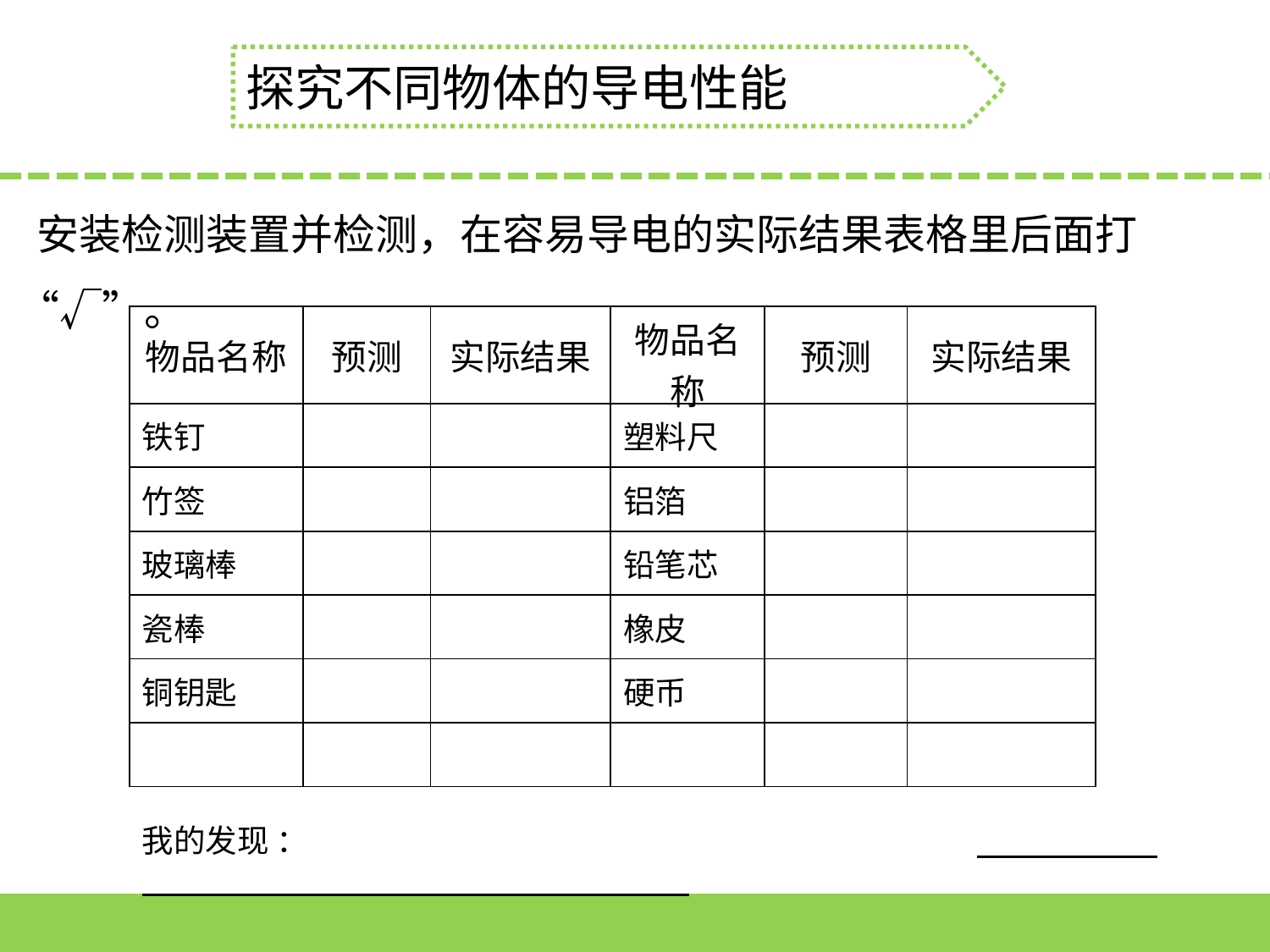

探究不同物体的导电性能
 安装检测装置并检测，在容易导电的实际结果表格里后面打“√”。
| 物品名称 | 预测 | 实际结果 | 物品名称 | 预测 | 实际结果 |
| --- | --- | --- | --- | --- | --- |
| 铁钉 |  |  | 塑料尺 |  |  |
| 竹签 |  |  | 铝箔 |  |  |
| 玻璃棒 |  |  | 铅笔芯 |  |  |
| 瓷棒 |  |  | 橡皮 |  |  |
| 铜钥匙 |  |  | 硬币 |  |  |
|  |  |  |  |  |  |
我的发现 ：